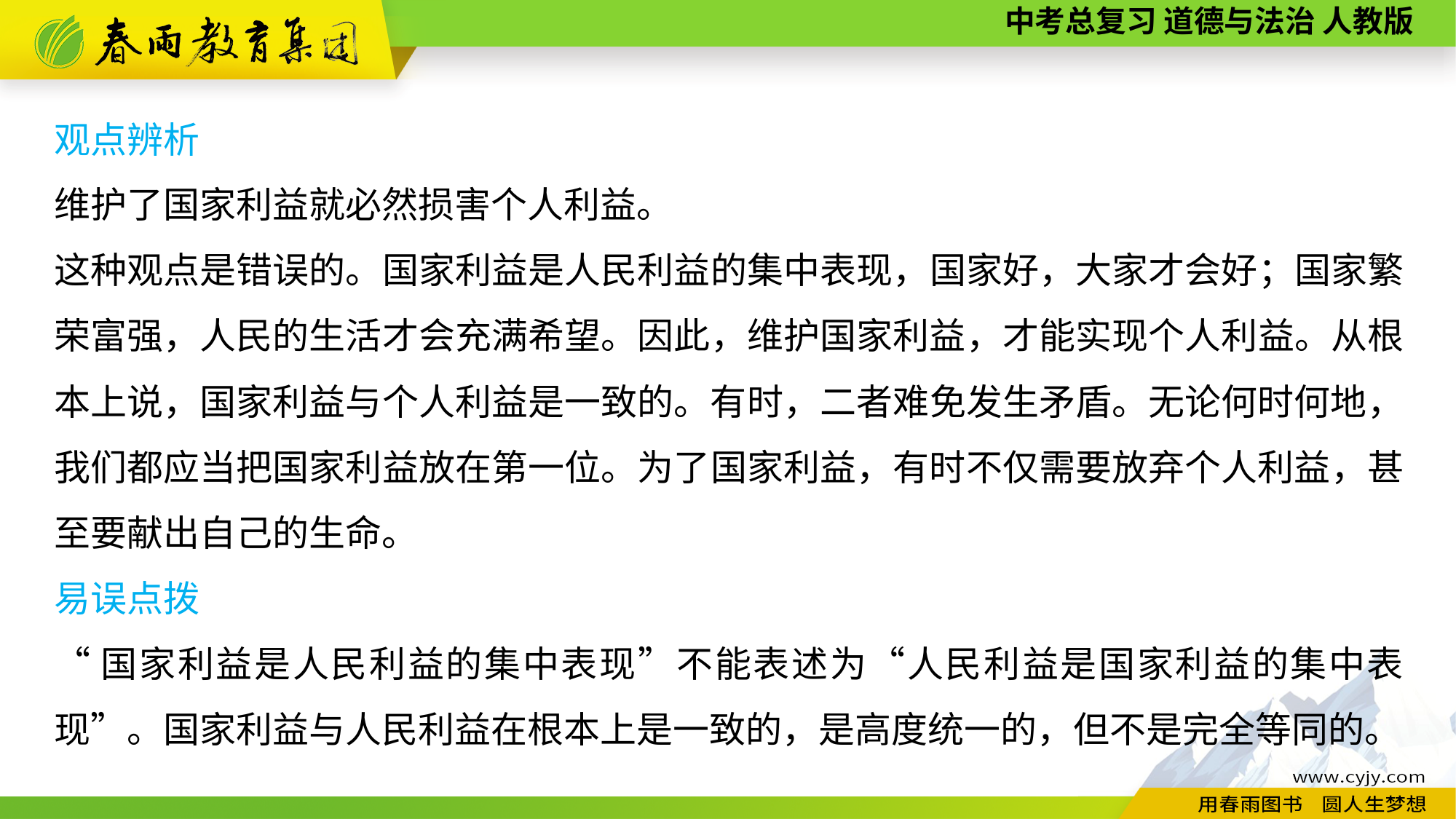

观点辨析
维护了国家利益就必然损害个人利益。
这种观点是错误的。国家利益是人民利益的集中表现，国家好，大家才会好；国家繁荣富强，人民的生活才会充满希望。因此，维护国家利益，才能实现个人利益。从根本上说，国家利益与个人利益是一致的。有时，二者难免发生矛盾。无论何时何地，我们都应当把国家利益放在第一位。为了国家利益，有时不仅需要放弃个人利益，甚至要献出自己的生命。
易误点拨
“国家利益是人民利益的集中表现”不能表述为“人民利益是国家利益的集中表现”。国家利益与人民利益在根本上是一致的，是高度统一的，但不是完全等同的。